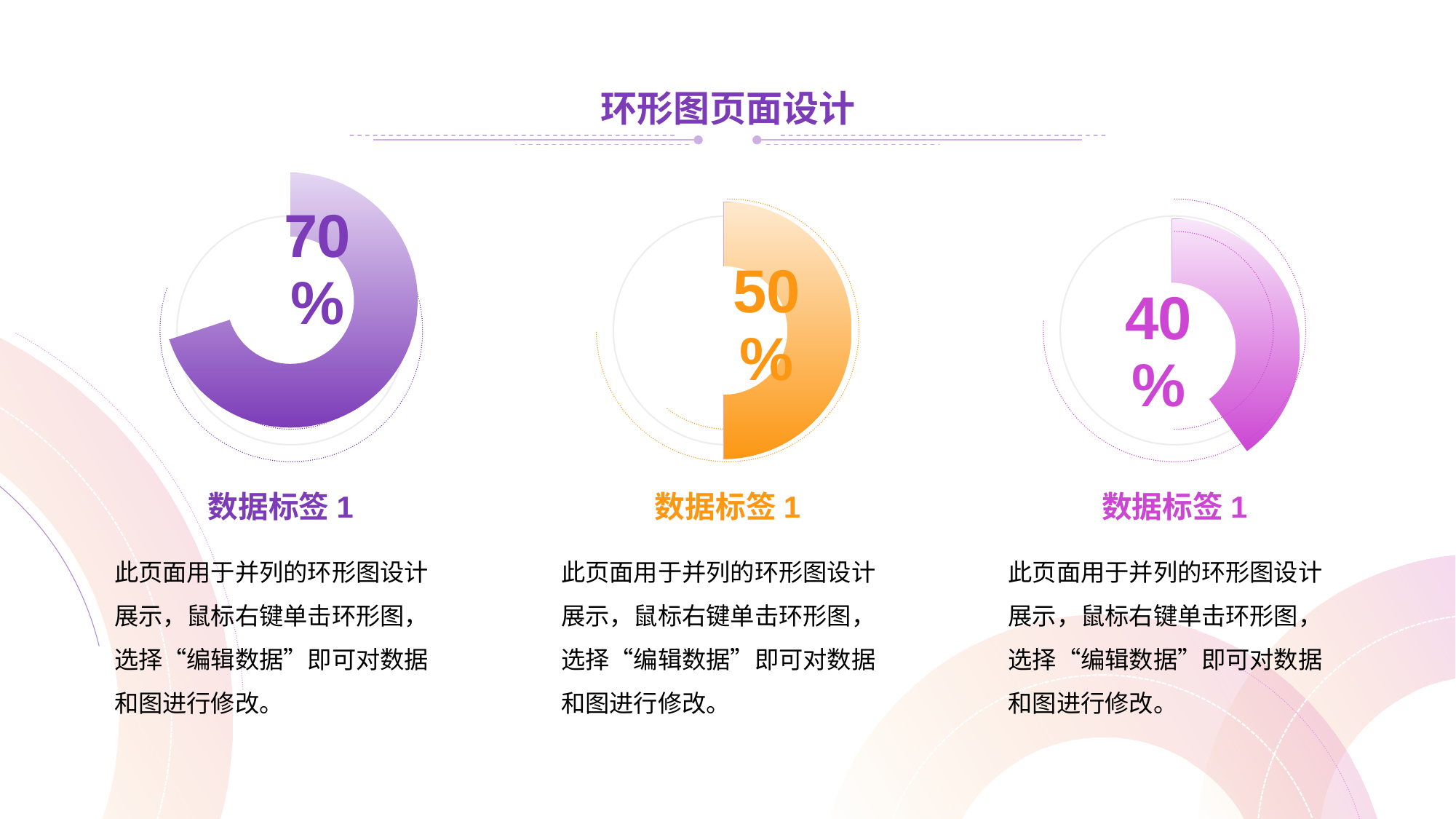

环形图页面设计

### Chart

| Category | 销售额 |
|---|---|
| 填充颜色 | 0.7 |
| 空白数据 | 0.3 |

### Chart

| Category | 销售额 |
|---|---|
| 填充颜色 | 0.5 |
| 空白数据 | 0.5 |

### Chart

| Category | 销售额 |
|---|---|
| 第一季度 | 0.4 |
| 第二季度 | 0.6 |

数据标签1
数据标签1
数据标签1
此页面用于并列的环形图设计展示，鼠标右键单击环形图，选择“编辑数据”即可对数据和图进行修改。
此页面用于并列的环形图设计展示，鼠标右键单击环形图，选择“编辑数据”即可对数据和图进行修改。
此页面用于并列的环形图设计展示，鼠标右键单击环形图，选择“编辑数据”即可对数据和图进行修改。